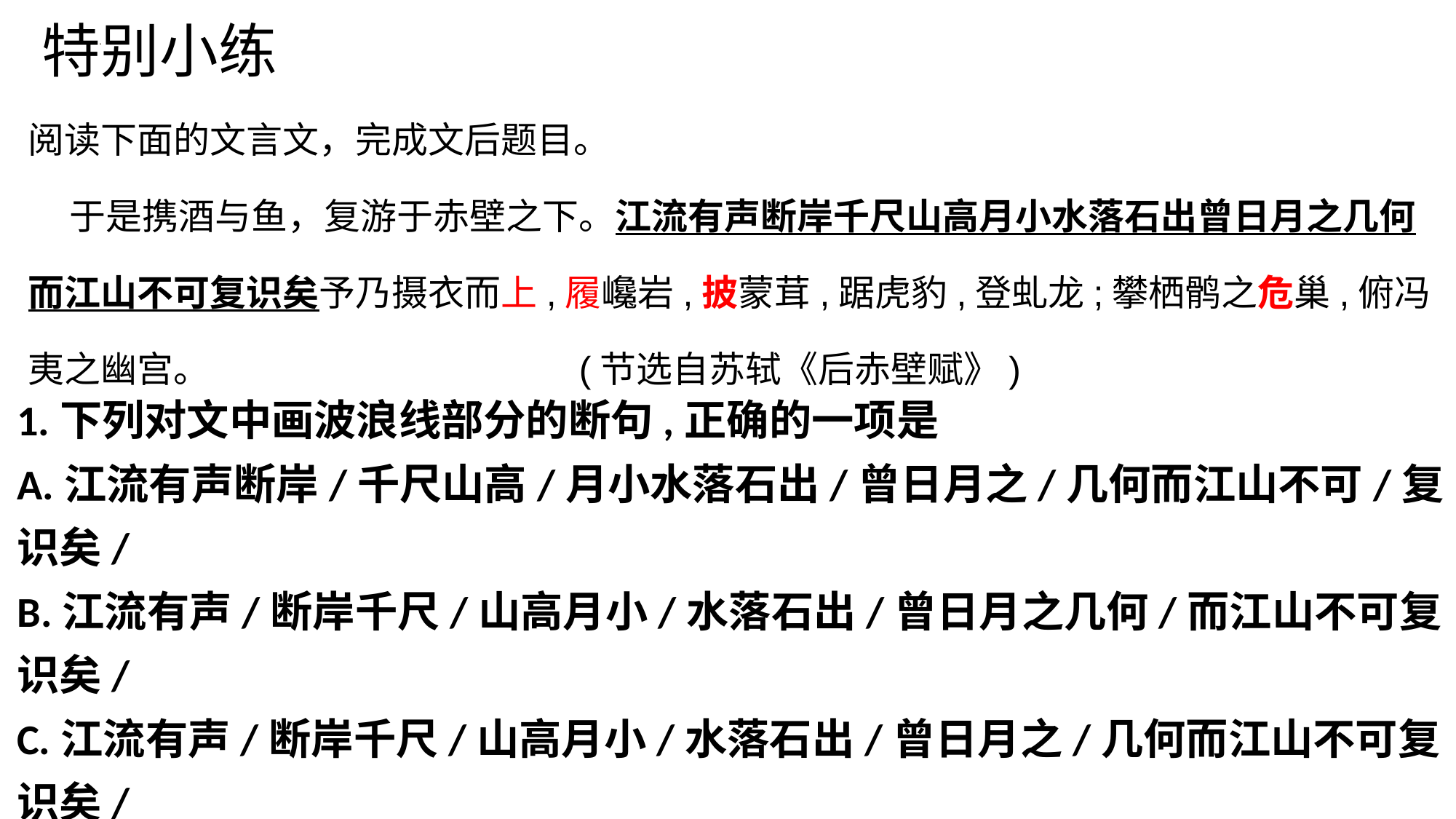

特别小练
阅读下面的文言文，完成文后题目。
    于是携酒与鱼，复游于赤壁之下。江流有声断岸千尺山高月小水落石出曾日月之几何而江山不可复识矣予乃摄衣而上,履巉岩,披蒙茸,踞虎豹,登虬龙;攀栖鹘之危巢,俯冯夷之幽宫。                                            (节选自苏轼《后赤壁赋》)
1.下列对文中画波浪线部分的断句,正确的一项是
A.江流有声断岸/千尺山高/月小水落石出/曾日月之/几何而江山不可/复识矣/
B.江流有声/断岸千尺/山高月小/水落石出/曾日月之几何/而江山不可复识矣/
C.江流有声/断岸千尺/山高月小/水落石出/曾日月之/几何而江山不可复识矣/
D.江流有声断岸/千尺山高/月小水落石出/曾日月之几何/而江山不可/复识矣/